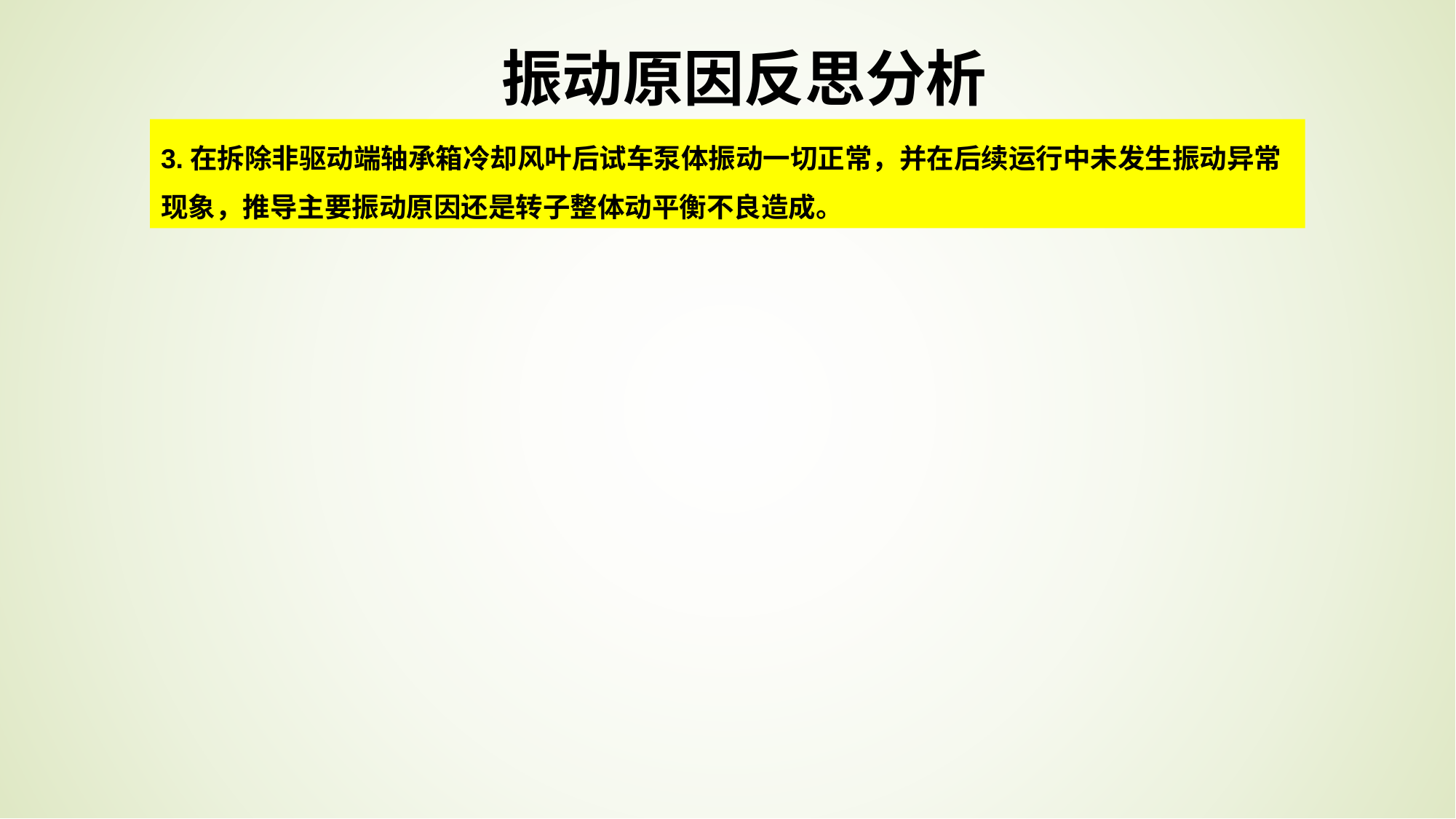

振动原因反思分析
3.在拆除非驱动端轴承箱冷却风叶后试车泵体振动一切正常，并在后续运行中未发生振动异常现象，推导主要振动原因还是转子整体动平衡不良造成。